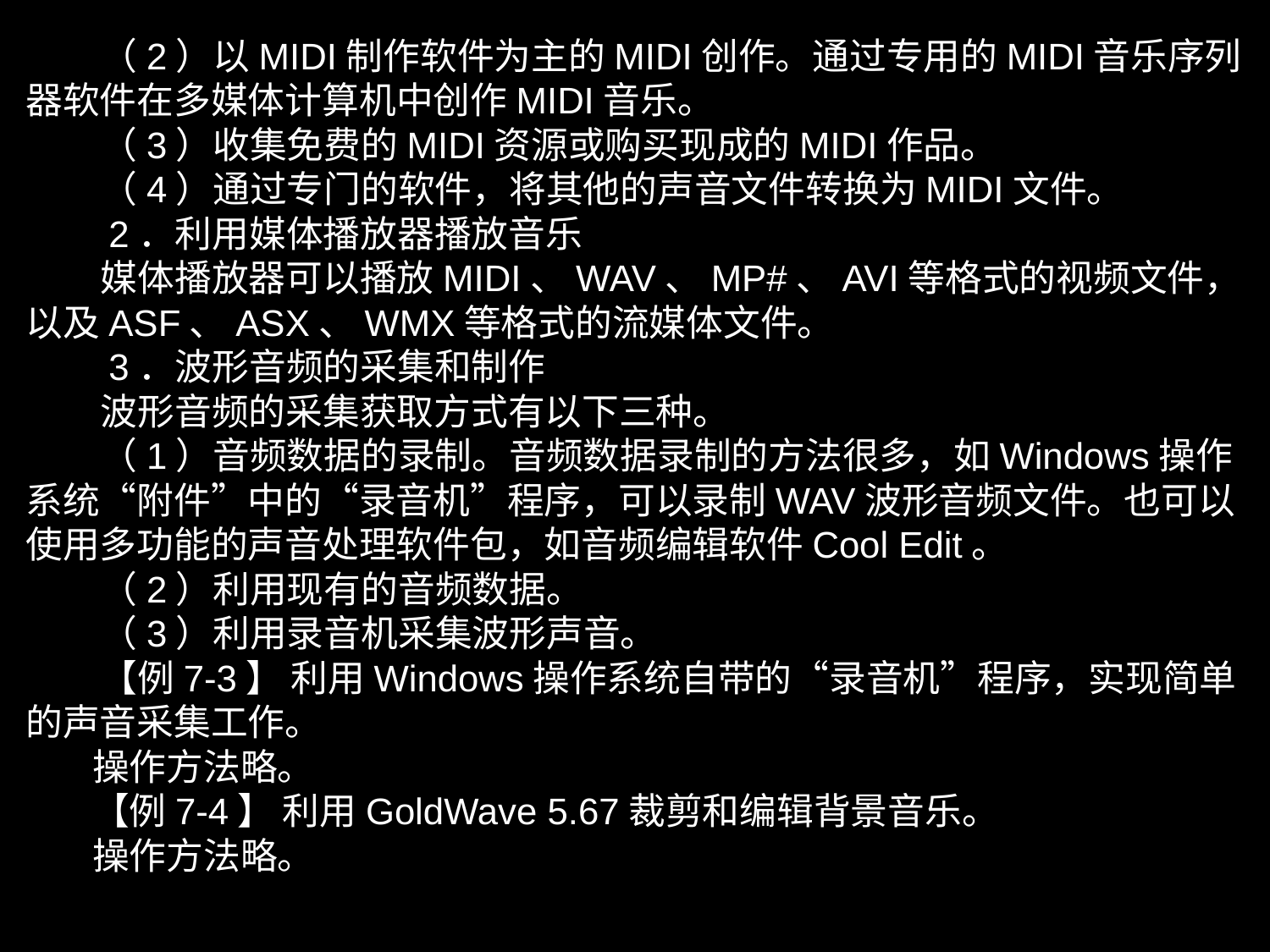

（2）以MIDI制作软件为主的MIDI创作。通过专用的MIDI音乐序列器软件在多媒体计算机中创作MIDI音乐。
        （3）收集免费的MIDI资源或购买现成的MIDI作品。
        （4）通过专门的软件，将其他的声音文件转换为MIDI文件。
        2．利用媒体播放器播放音乐
        媒体播放器可以播放MIDI、WAV、MP#、AVI等格式的视频文件，以及ASF、ASX、WMX等格式的流媒体文件。
        3．波形音频的采集和制作
        波形音频的采集获取方式有以下三种。
        （1）音频数据的录制。音频数据录制的方法很多，如Windows操作系统“附件”中的“录音机”程序，可以录制WAV波形音频文件。也可以使用多功能的声音处理软件包，如音频编辑软件Cool Edit。
        （2）利用现有的音频数据。
        （3）利用录音机采集波形声音。
        【例7-3】 利用Windows操作系统自带的“录音机”程序，实现简单的声音采集工作。
       操作方法略。
       【例7-4】 利用GoldWave 5.67裁剪和编辑背景音乐。
       操作方法略。